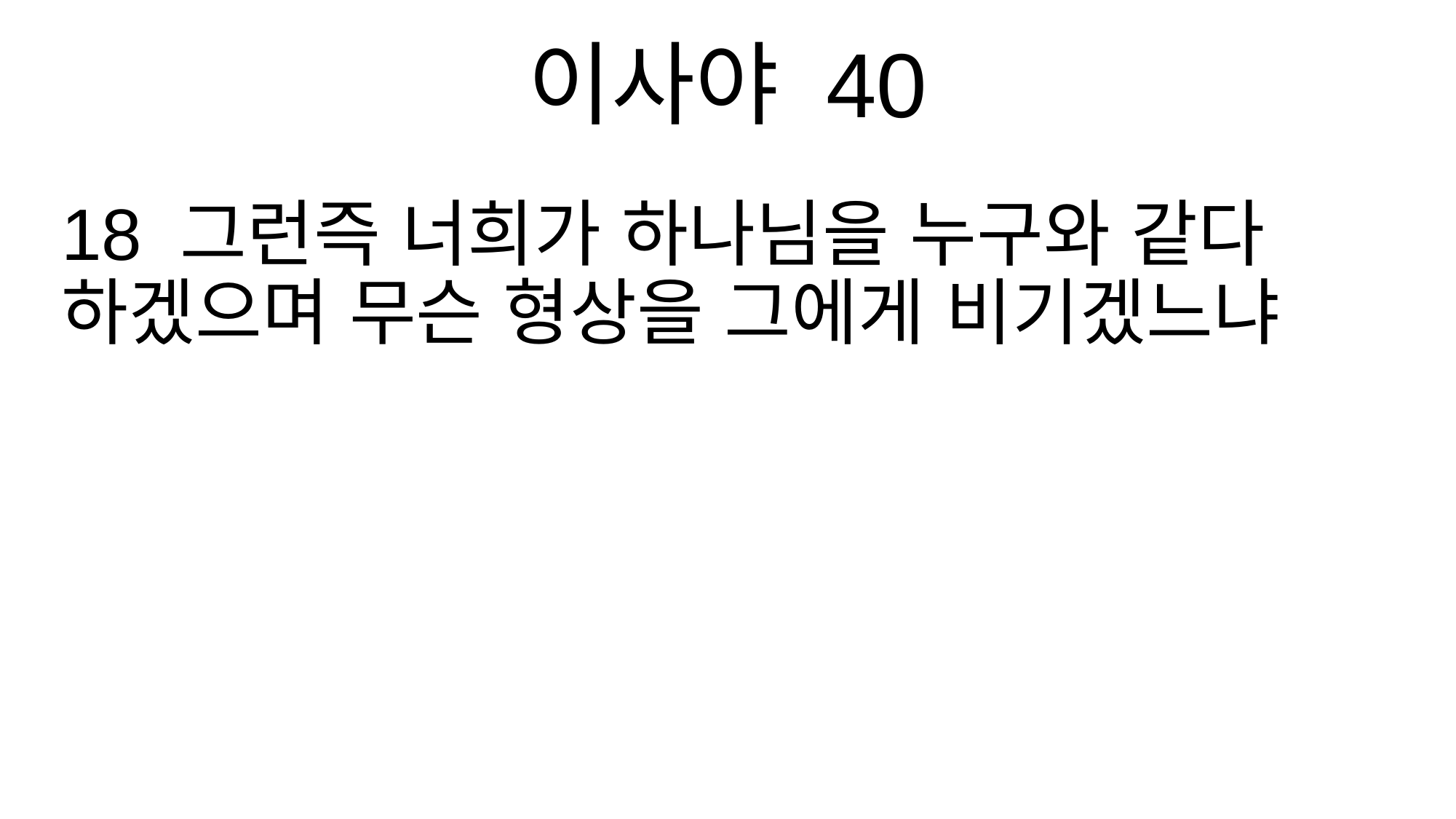

이사야 40
18 그런즉 너희가 하나님을 누구와 같다 하겠으며 무슨 형상을 그에게 비기겠느냐